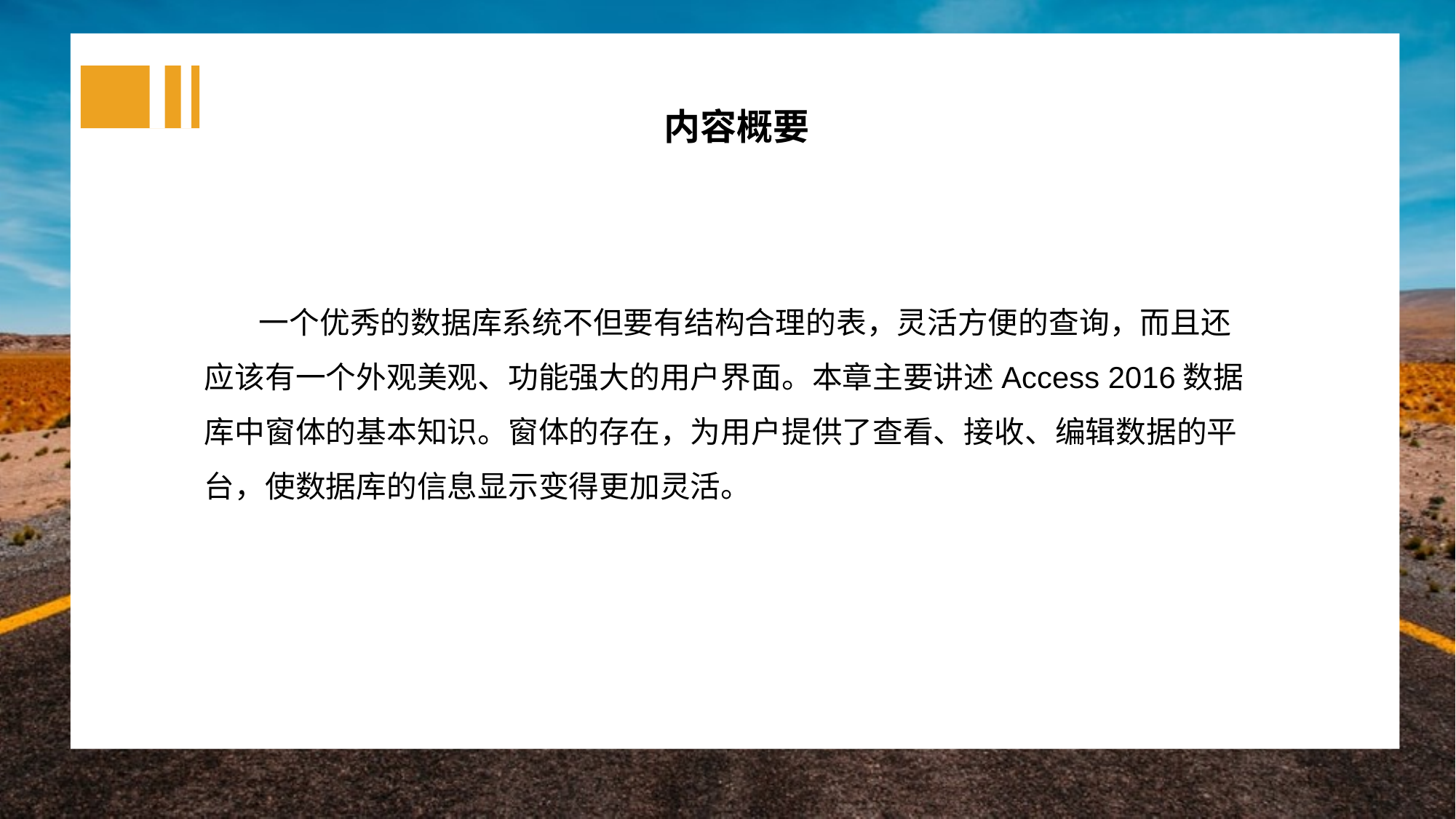

内容概要
一个优秀的数据库系统不但要有结构合理的表，灵活方便的查询，而且还应该有一个外观美观、功能强大的用户界面。本章主要讲述Access 2016数据库中窗体的基本知识。窗体的存在，为用户提供了查看、接收、编辑数据的平台，使数据库的信息显示变得更加灵活。